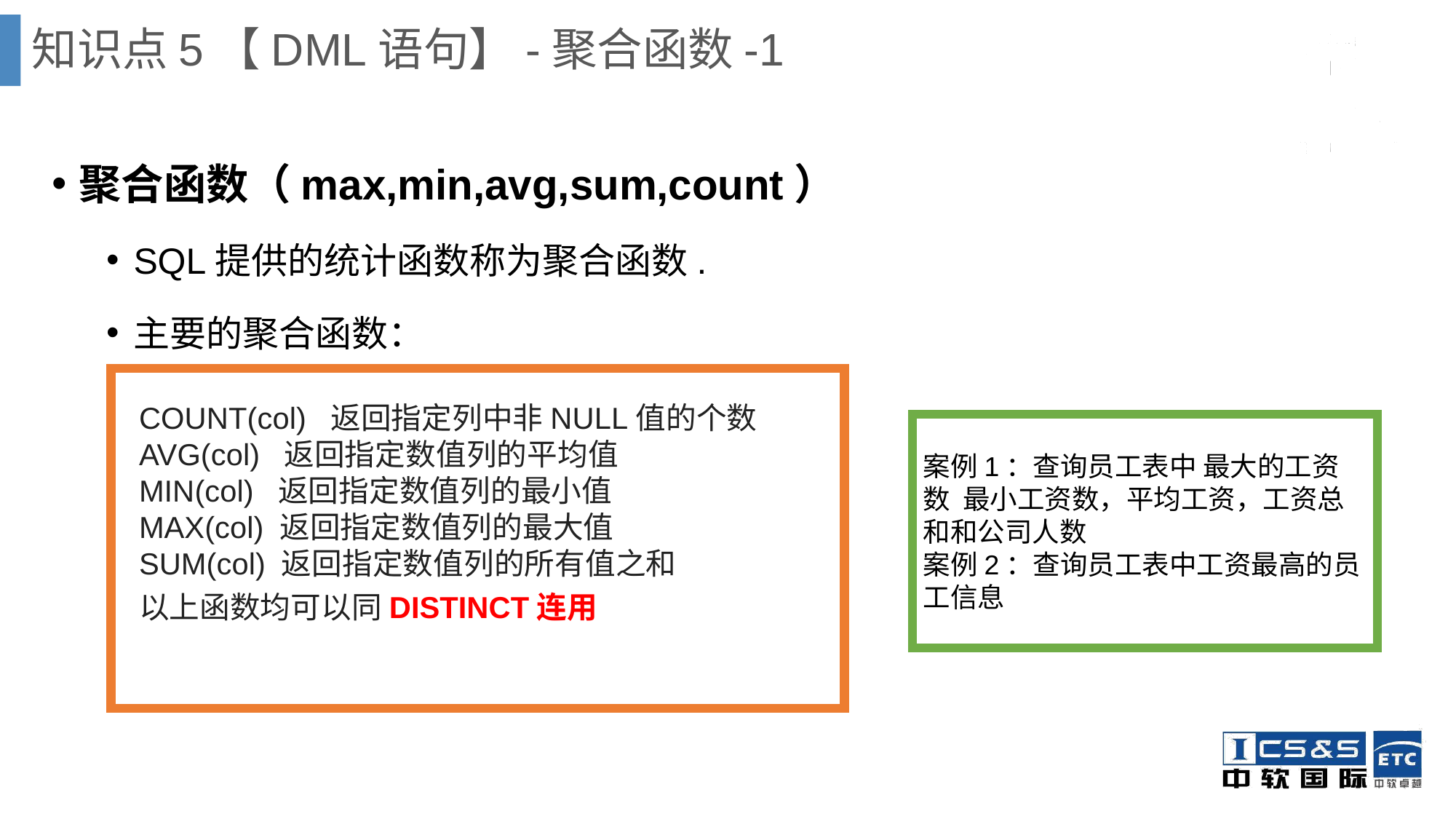

# 知识点5【DML语句】-聚合函数-1
聚合函数（max,min,avg,sum,count）
SQL提供的统计函数称为聚合函数.
主要的聚合函数：

案例1：显示每个员工的年薪是多少
COUNT(col)  返回指定列中非NULL值的个数AVG(col)  返回指定数值列的平均值MIN(col)  返回指定数值列的最小值MAX(col) 返回指定数值列的最大值SUM(col) 返回指定数值列的所有值之和以上函数均可以同DISTINCT连用
案例1：查询员工表中 最大的工资数  最小工资数，平均工资，工资总和和公司人数
案例2：查询员工表中工资最高的员工信息